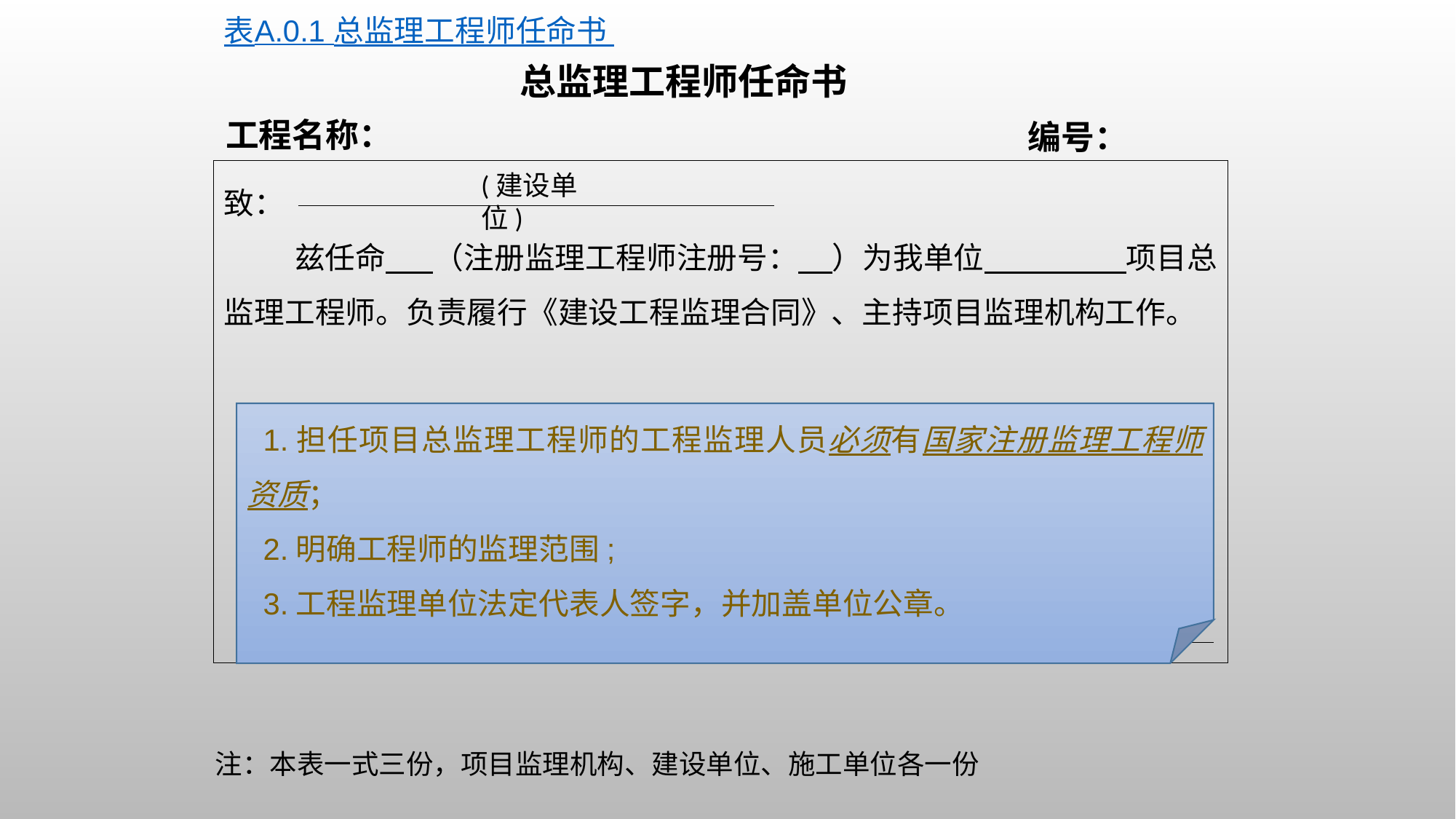

表A.0.1 总监理工程师任命书
总监理工程师任命书
工程名称：
编号：
致：
       兹任命       （注册监理工程师注册号：     ）为我单位                     项目总监理工程师。负责履行《建设工程监理合同》、主持项目监理机构工作。

                                   工程监理单位 （盖章）
                       法定代表人（签字）
                                  年       月       日
(建设单位)
1.担任项目总监理工程师的工程监理人员必须有国家注册监理工程师资质；
2.明确工程师的监理范围;
3.工程监理单位法定代表人签字，并加盖单位公章。
注：本表一式三份，项目监理机构、建设单位、施工单位各一份